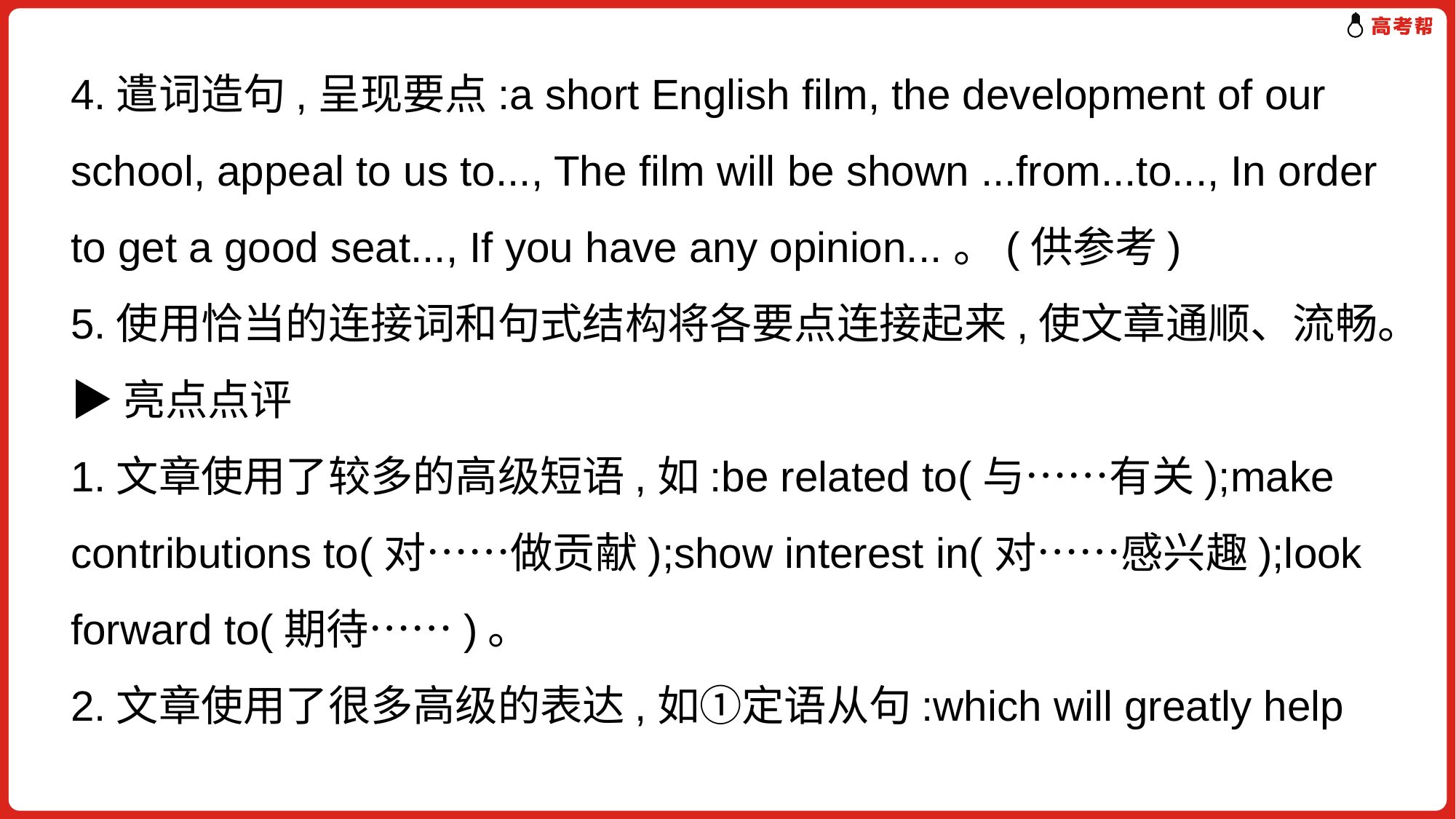

4.遣词造句,呈现要点:a short English film, the development of our school, appeal to us to..., The film will be shown ...from...to..., In order to get a good seat..., If you have any opinion...。(供参考)
5.使用恰当的连接词和句式结构将各要点连接起来,使文章通顺、流畅。
▶亮点点评
1.文章使用了较多的高级短语,如:be related to(与……有关);make contributions to(对……做贡献);show interest in(对……感兴趣);look forward to(期待……)。
2.文章使用了很多高级的表达,如①定语从句:which will greatly help